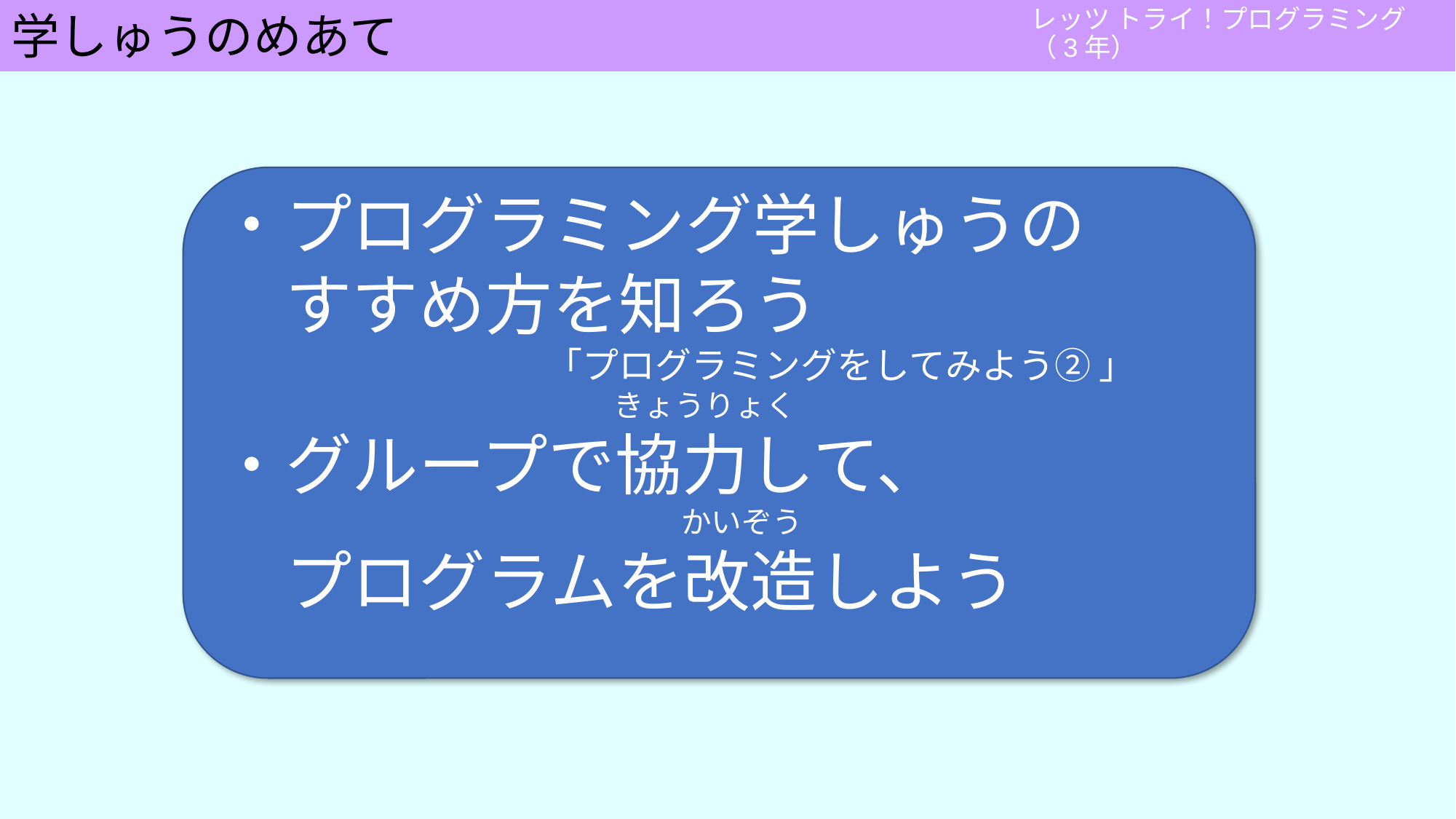

# 学しゅうのめあて
・プログラミング学しゅうの
　すすめ方を知ろう
　　　　　　　　　「プログラミングをしてみよう② 」
　　　　　　　　　　　　　きょうりょく
・グループで協力して、
　　　　　　　　　　　　　　　 かいぞう
　プログラムを改造しよう